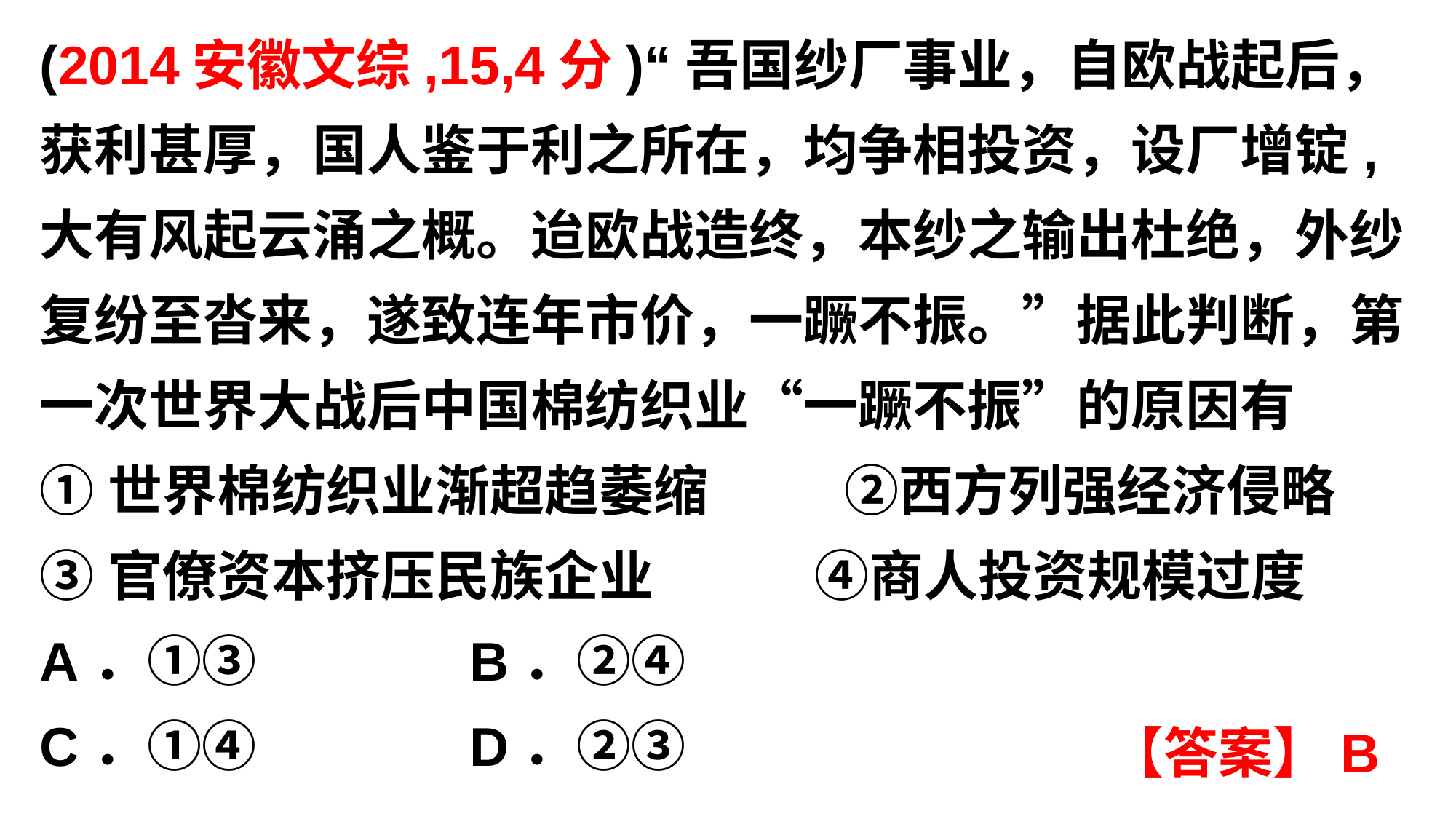

(2014安徽文综,15,4分)“吾国纱厂事业，自欧战起后，获利甚厚，国人鉴于利之所在，均争相投资，设厂增锭,大有风起云涌之概。迨欧战造终，本纱之输出杜绝，外纱复纷至沓来，遂致连年市价，一蹶不振。”据此判断，第一次世界大战后中国棉纺织业“一蹶不振”的原因有
①世界棉纺织业渐超趋萎缩           ②西方列强经济侵略
③官僚资本挤压民族企业             ④商人投资规模过度
A．①③	                B．②④
C．①④	                D．②③
【答案】B